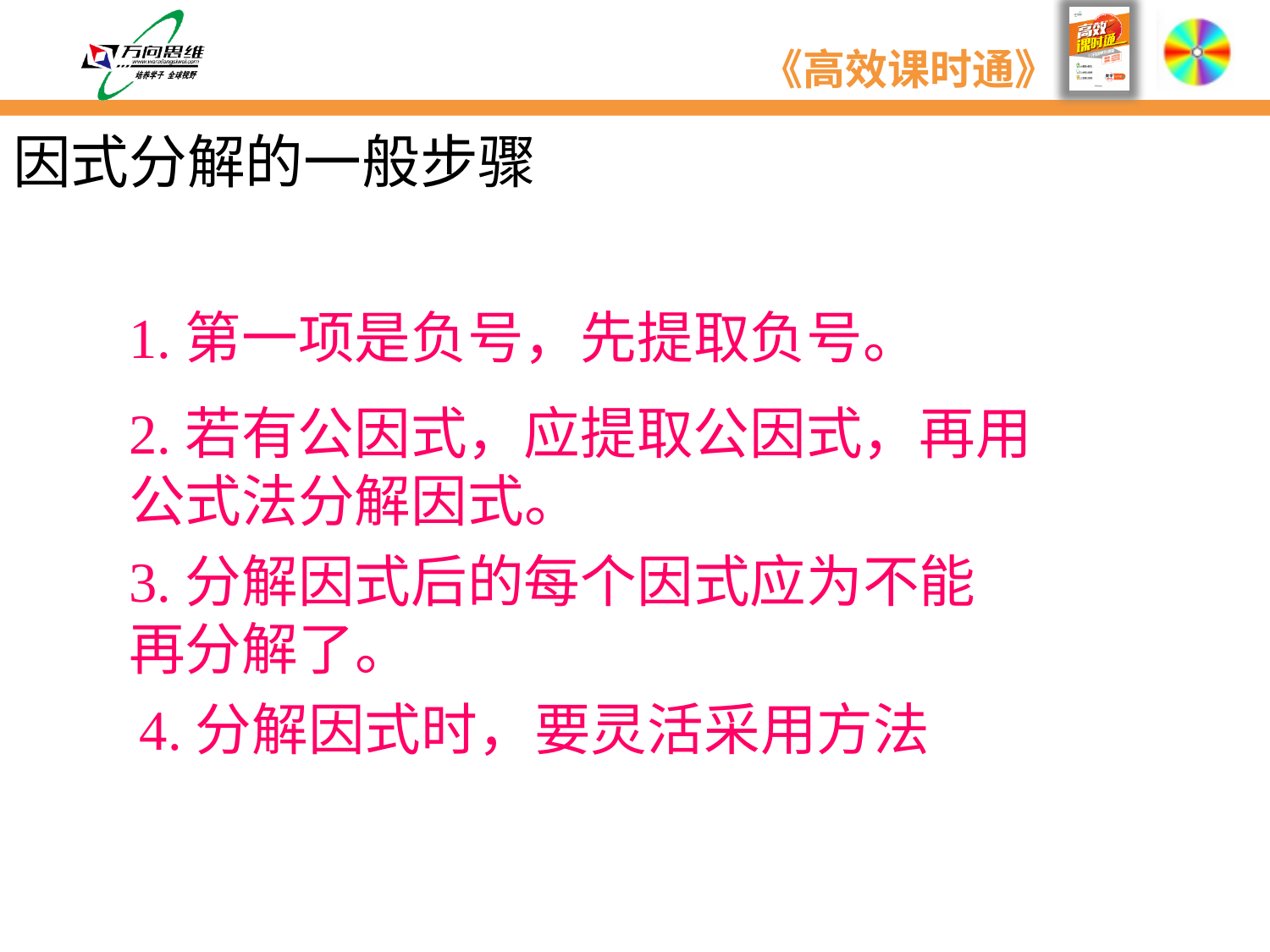

# 因式分解的一般步骤
1.第一项是负号，先提取负号。
2.若有公因式，应提取公因式，再用公式法分解因式。
3.分解因式后的每个因式应为不能再分解了。
4.分解因式时，要灵活采用方法